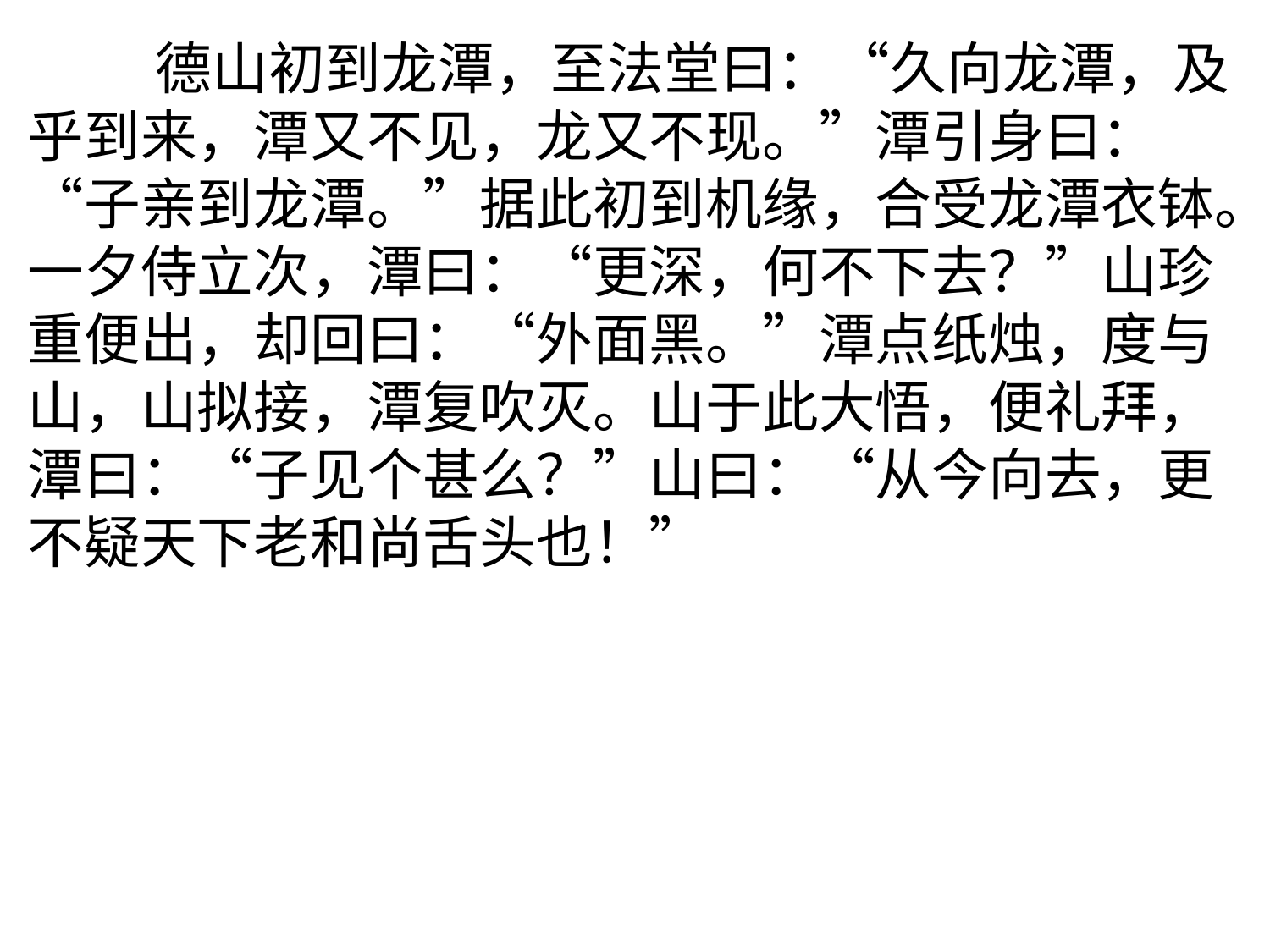

德山初到龙潭，至法堂曰：“久向龙潭，及乎到来，潭又不见，龙又不现。”潭引身曰：“子亲到龙潭。”据此初到机缘，合受龙潭衣钵。一夕侍立次，潭曰：“更深，何不下去？”山珍重便出，却回曰：“外面黑。”潭点纸烛，度与山，山拟接，潭复吹灭。山于此大悟，便礼拜，潭曰：“子见个甚么？”山曰：“从今向去，更不疑天下老和尚舌头也！”